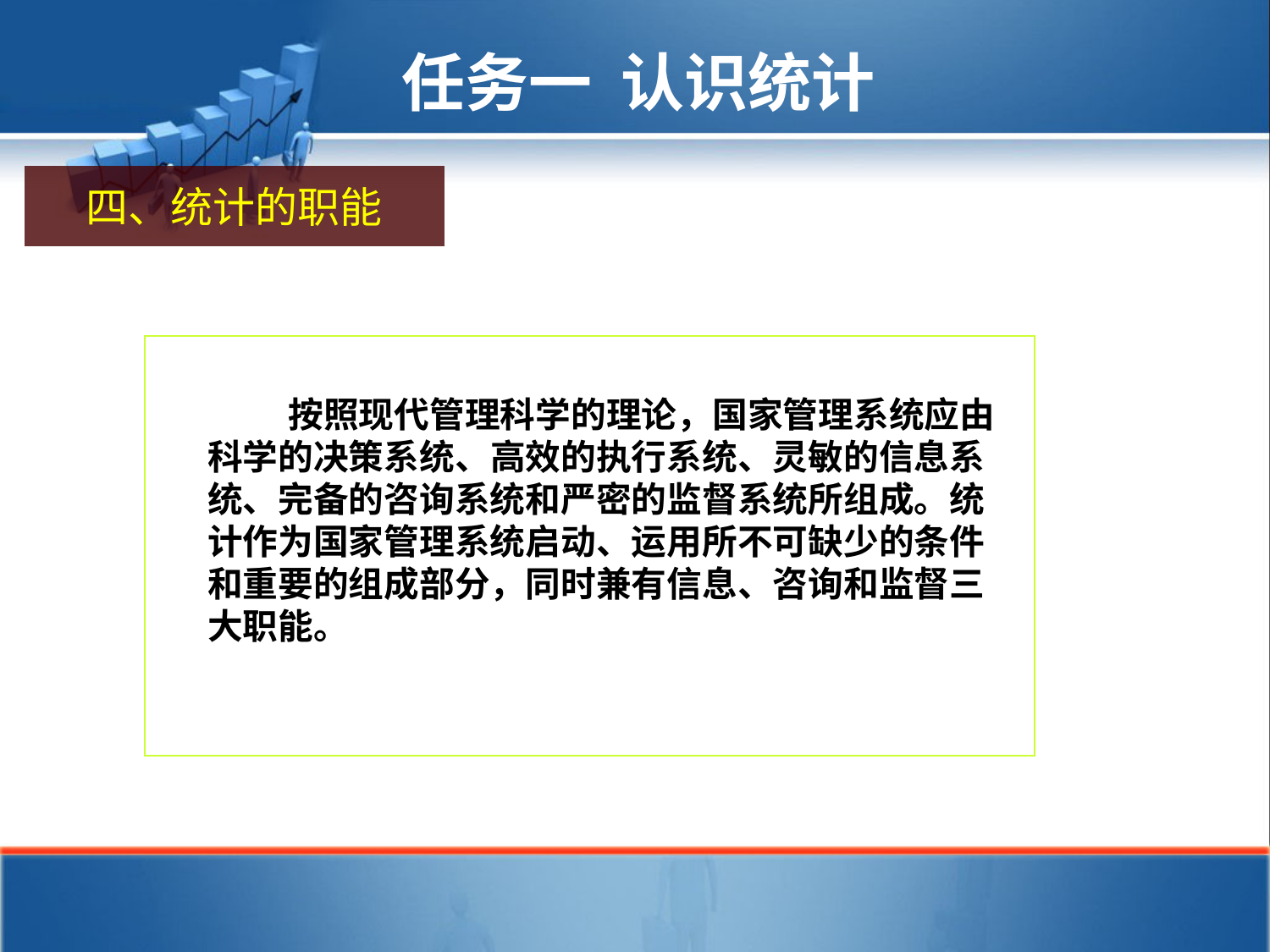

任务一  认识统计
四、统计的职能

         按照现代管理科学的理论，国家管理系统应由科学的决策系统、高效的执行系统、灵敏的信息系统、完备的咨询系统和严密的监督系统所组成。统计作为国家管理系统启动、运用所不可缺少的条件和重要的组成部分，同时兼有信息、咨询和监督三大职能。